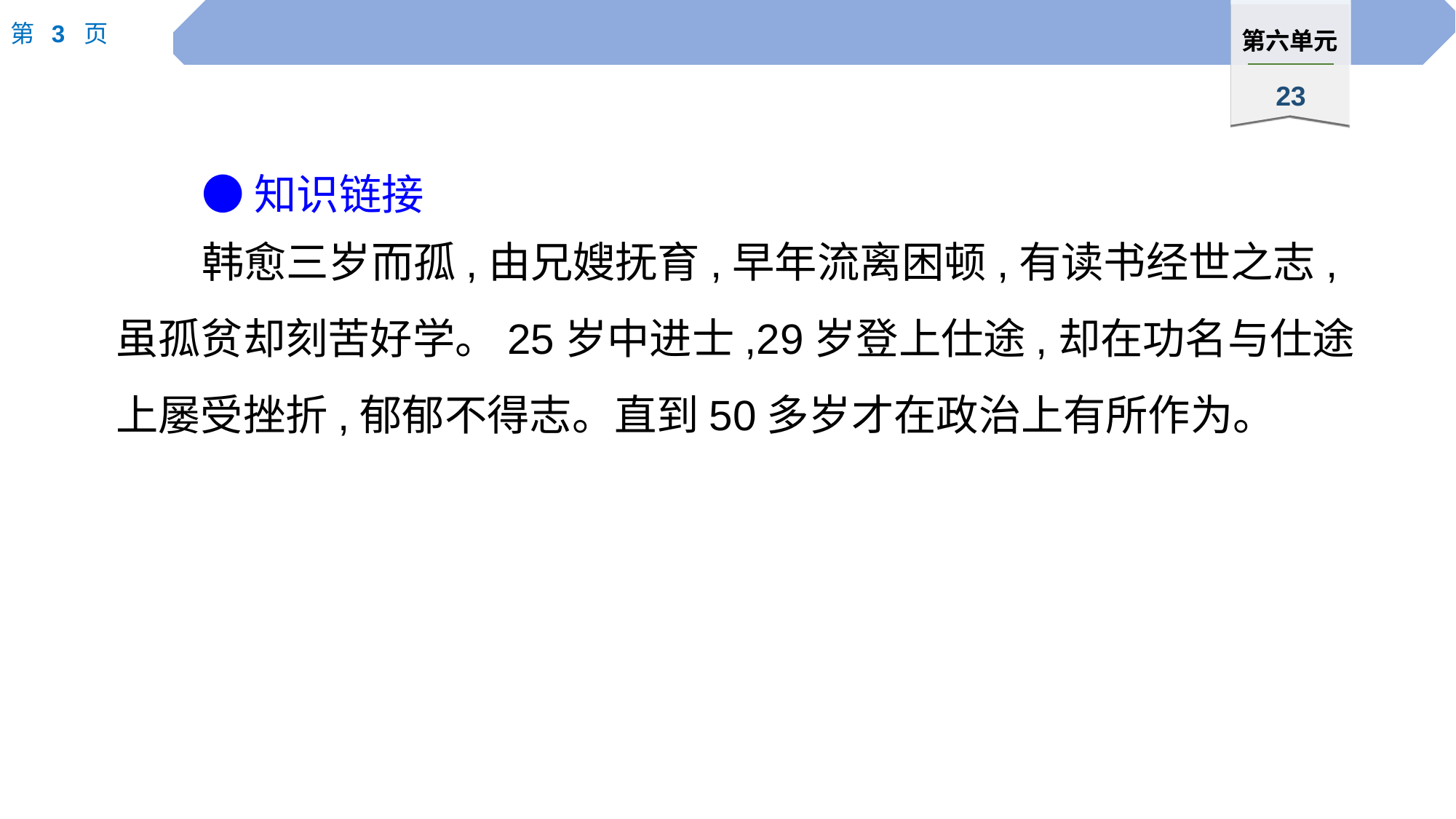

●知识链接
韩愈三岁而孤,由兄嫂抚育,早年流离困顿,有读书经世之志,虽孤贫却刻苦好学。25岁中进士,29岁登上仕途,却在功名与仕途上屡受挫折,郁郁不得志。直到50多岁才在政治上有所作为。